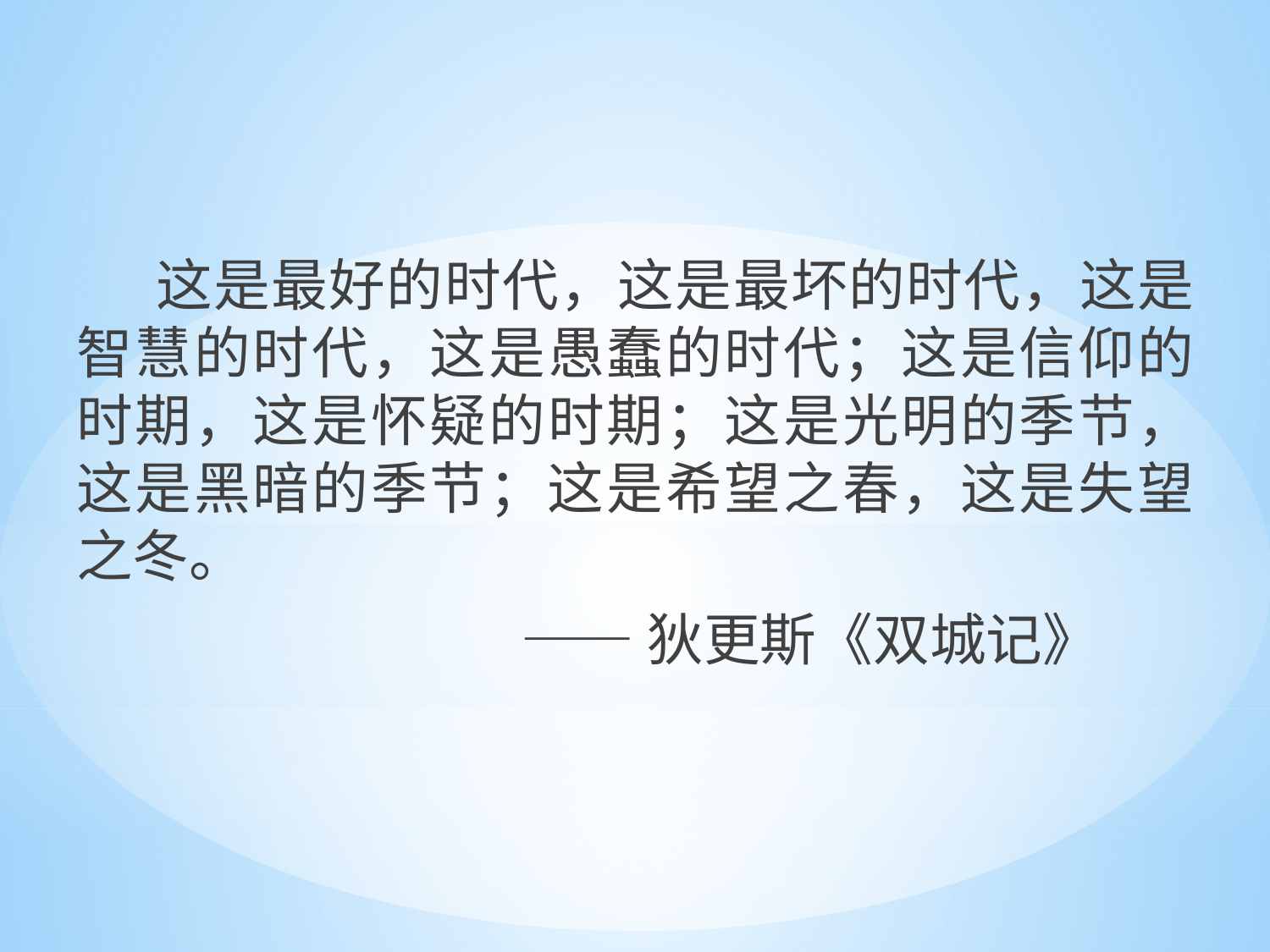

这是最好的时代，这是最坏的时代，这是智慧的时代，这是愚蠢的时代；这是信仰的时期，这是怀疑的时期；这是光明的季节，这是黑暗的季节；这是希望之春，这是失望之冬。
                                   ——狄更斯《双城记》